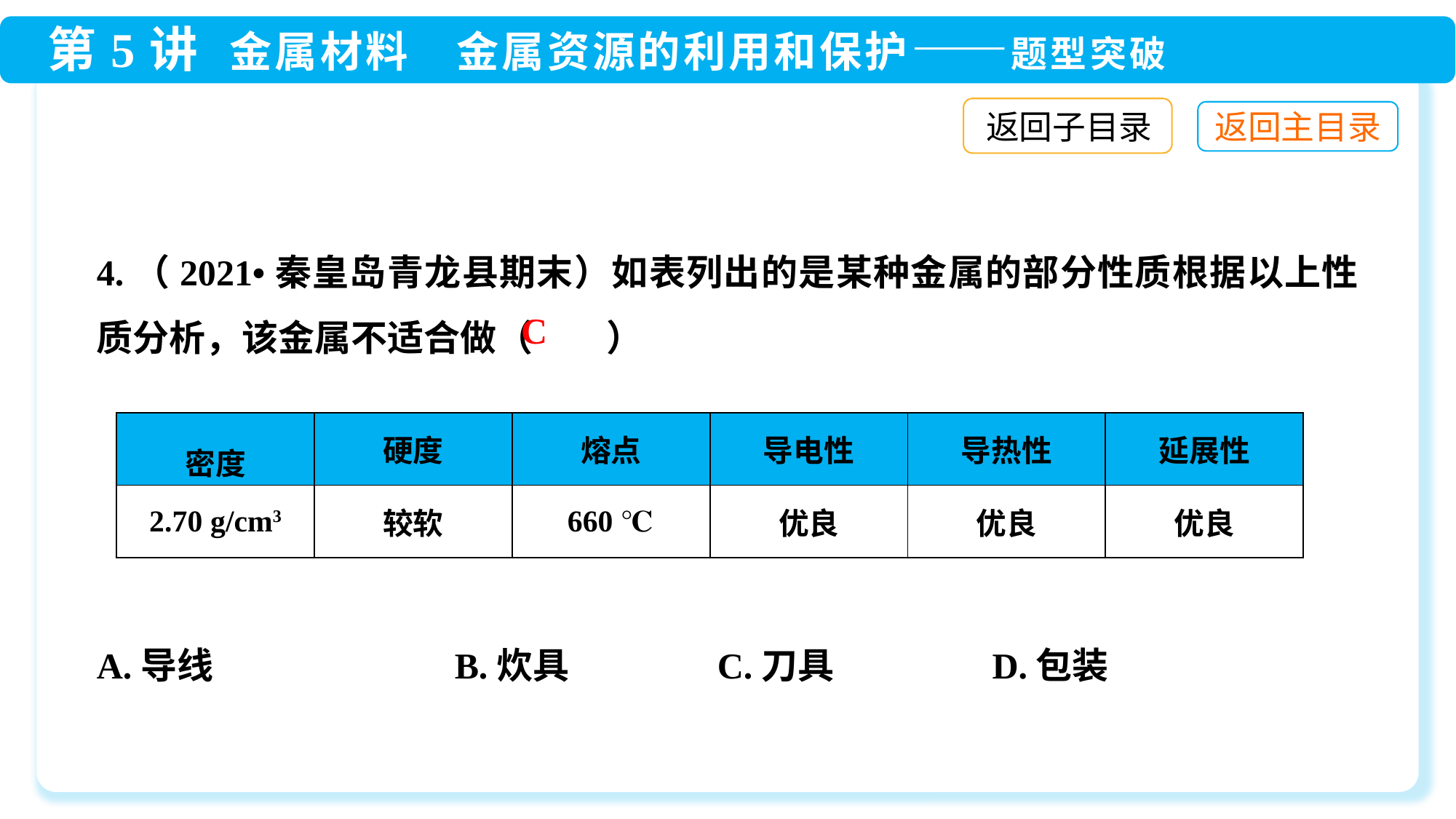

返回子目录
4.（2021•秦皇岛青龙县期末）如表列出的是某种金属的部分性质根据以上性质分析，该金属不适合做（　　）

A.导线	                B.炊具                 C.刀具	               D.包装
C
| 密度 | 硬度 | 熔点 | 导电性 | 导热性 | 延展性 |
| --- | --- | --- | --- | --- | --- |
| 2.70 g/cm3 | 较软 | 660 ℃ | 优良 | 优良 | 优良 |